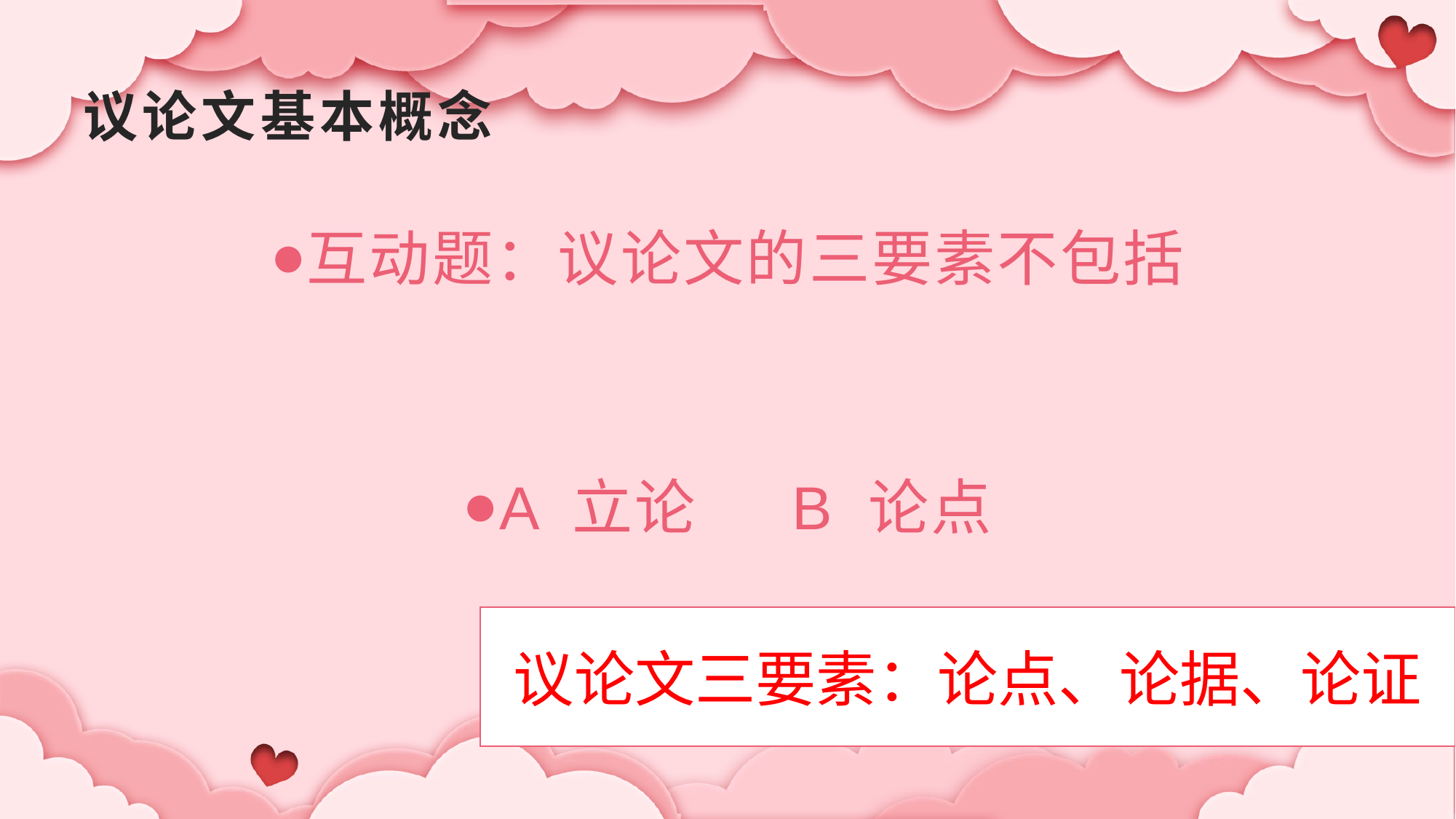

# 议论文基本概念
互动题：议论文的三要素不包括

A 立论     B 论点
议论文三要素：论点、论据、论证